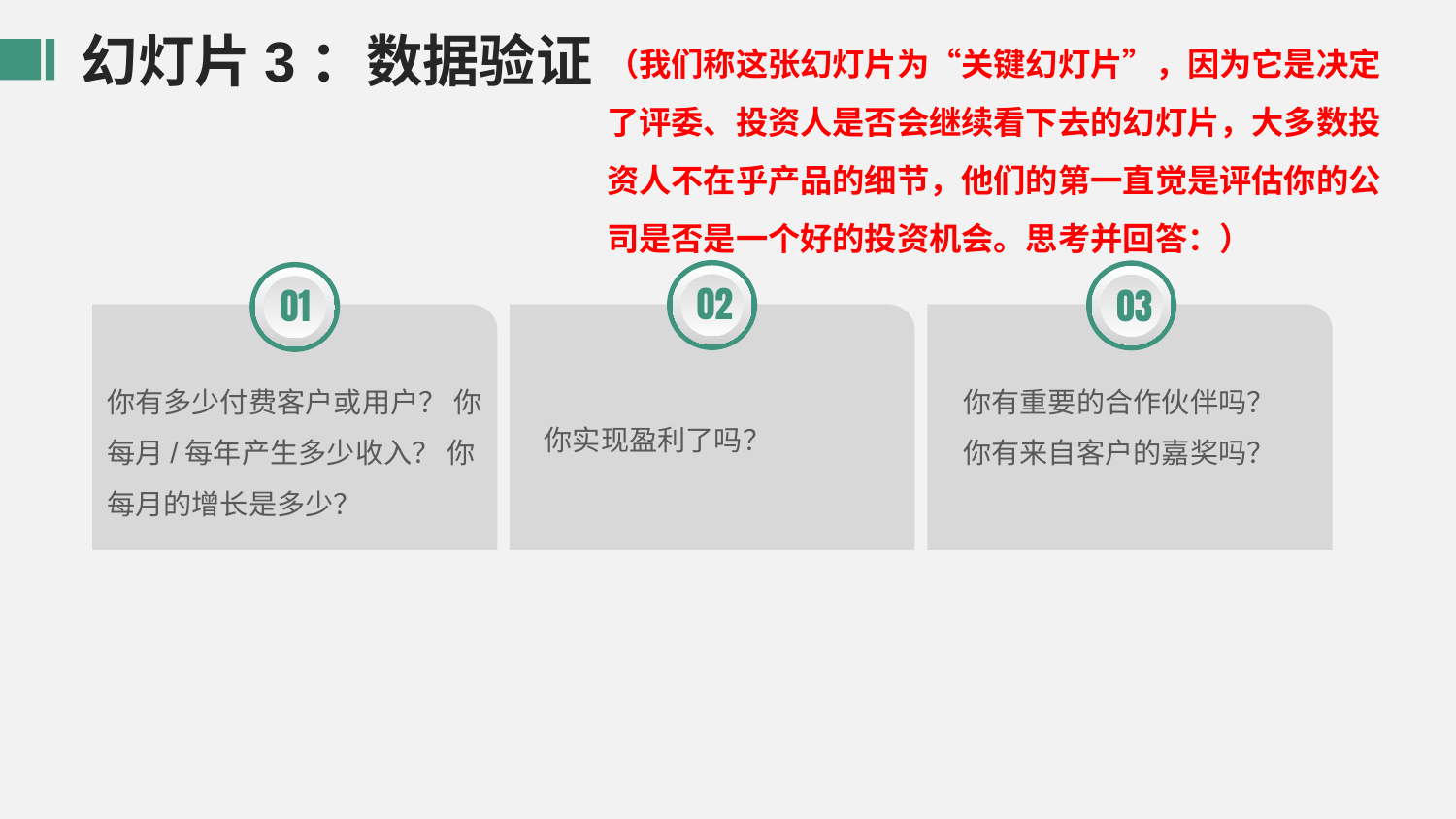

幻灯片3：数据验证
（我们称这张幻灯片为“关键幻灯片”，因为它是决定了评委、投资人是否会继续看下去的幻灯片，大多数投资人不在乎产品的细节，他们的第一直觉是评估你的公司是否是一个好的投资机会。思考并回答：）

02

03

01

你有多少付费客户或用户？ 你每月/每年产生多少收入？ 你每月的增长是多少？
你有重要的合作伙伴吗？ 你有来自客户的嘉奖吗？
你实现盈利了吗？